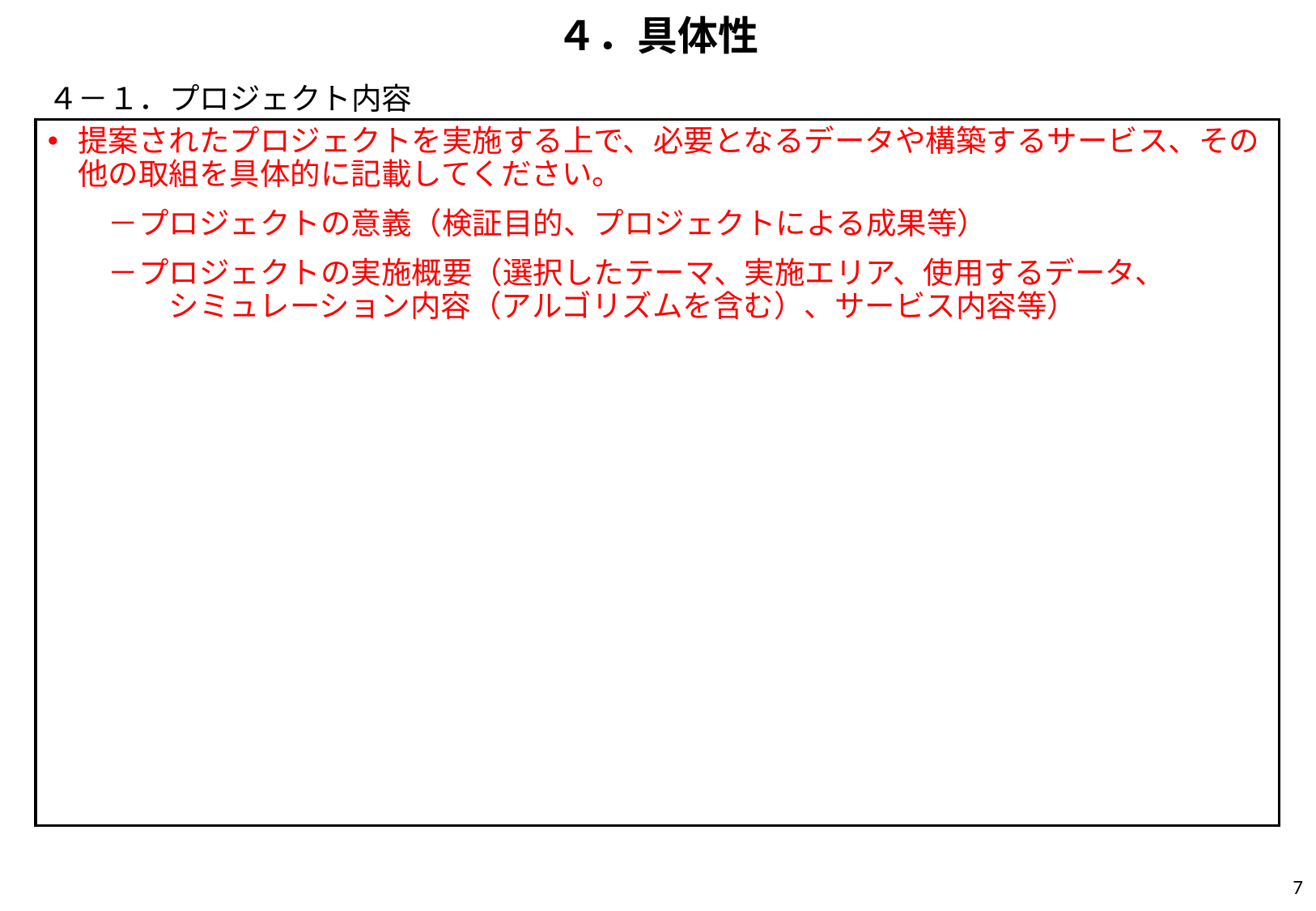

# ４．具体性
４－１．プロジェクト内容
提案されたプロジェクトを実施する上で、必要となるデータや構築するサービス、その他の取組を具体的に記載してください。
　　－プロジェクトの意義（検証目的、プロジェクトによる成果等）
　　－プロジェクトの実施概要（選択したテーマ、実施エリア、使用するデータ、
　　　　シミュレーション内容（アルゴリズムを含む）、サービス内容等）

7